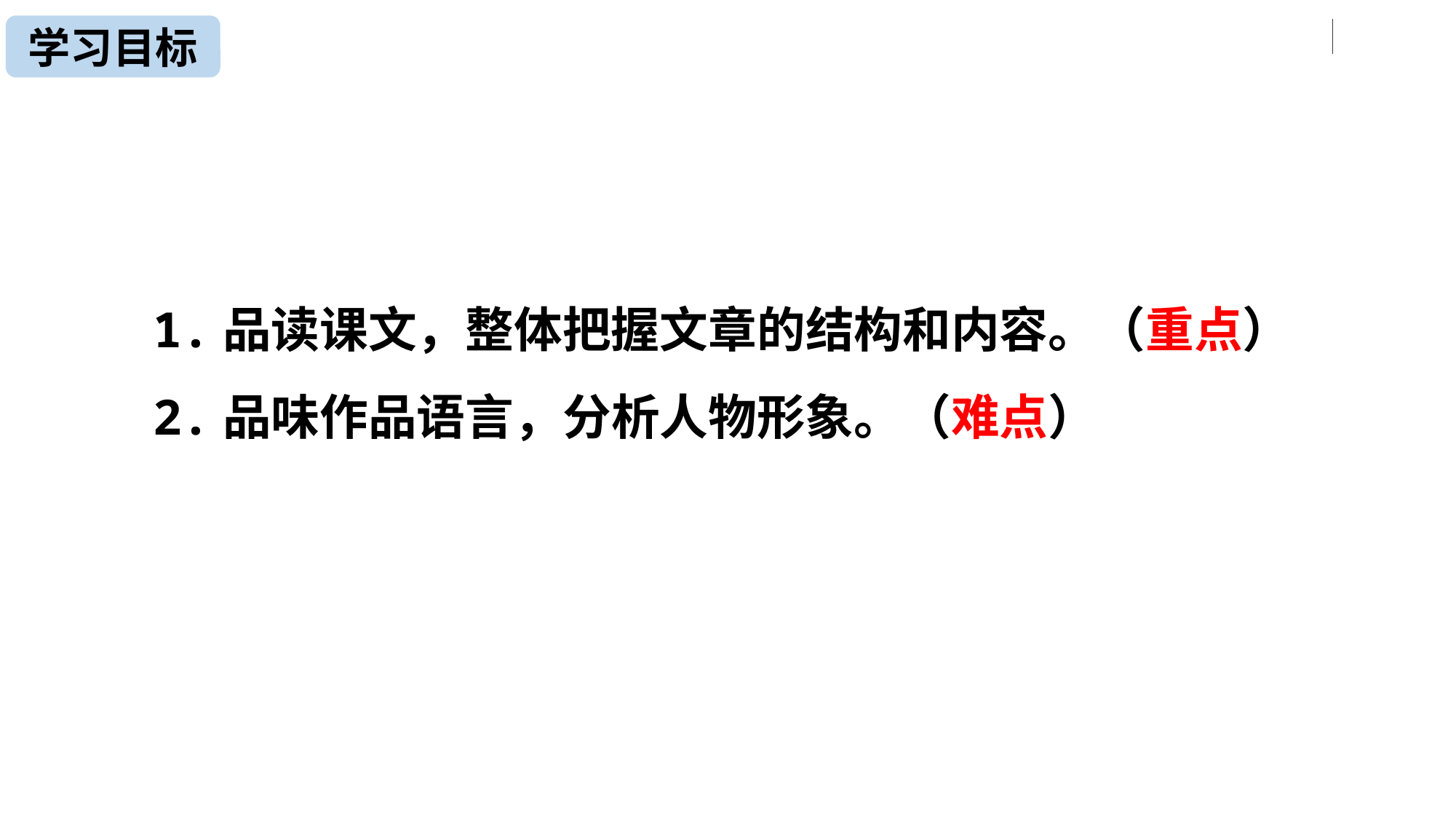

学习目标
1.品读课文，整体把握文章的结构和内容。（重点）
2.品味作品语言，分析人物形象。（难点）